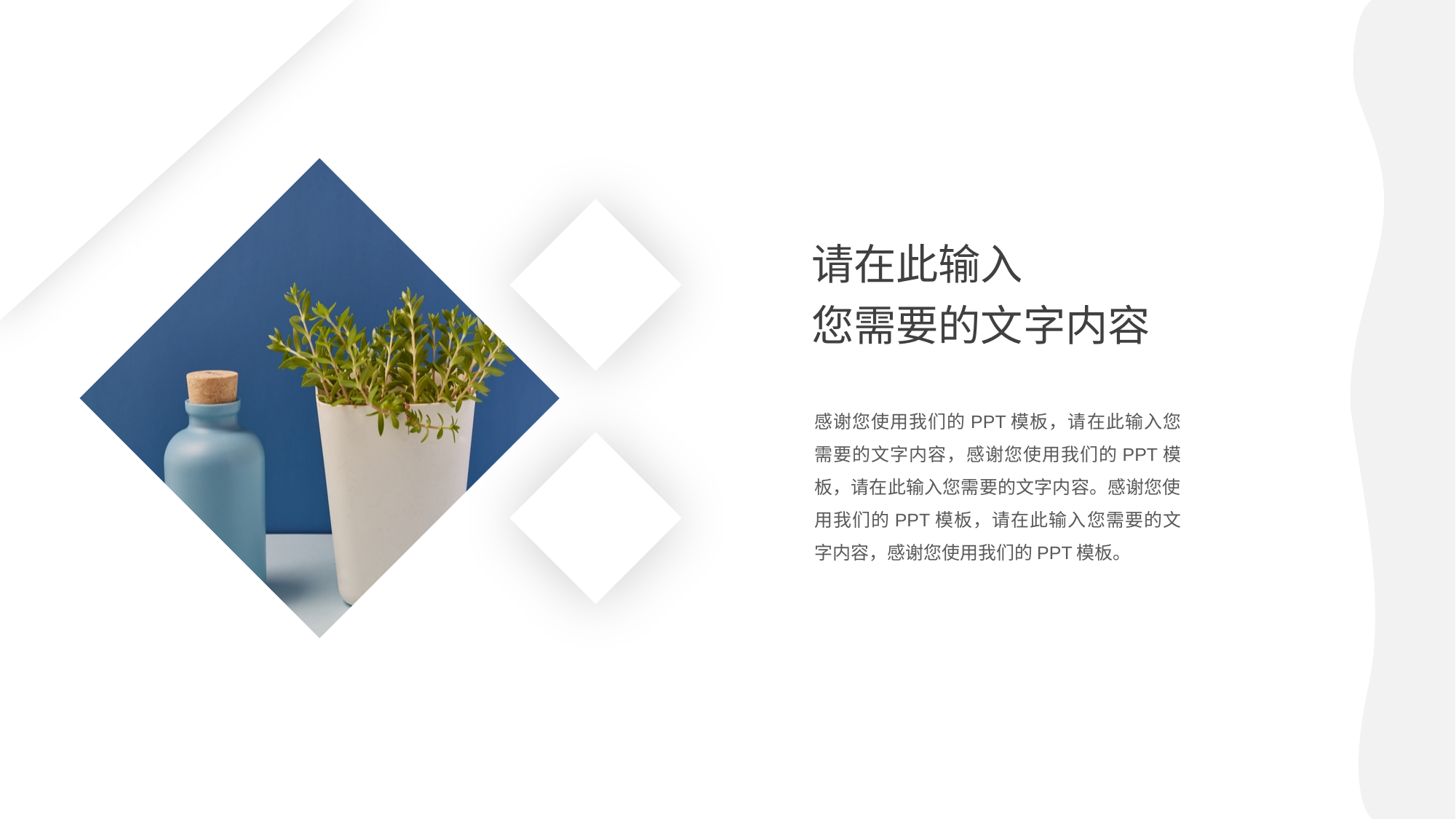

请在此输入
您需要的文字内容

感谢您使用我们的PPT模板，请在此输入您需要的文字内容，感谢您使用我们的PPT模板，请在此输入您需要的文字内容。感谢您使用我们的PPT模板，请在此输入您需要的文字内容，感谢您使用我们的PPT模板。